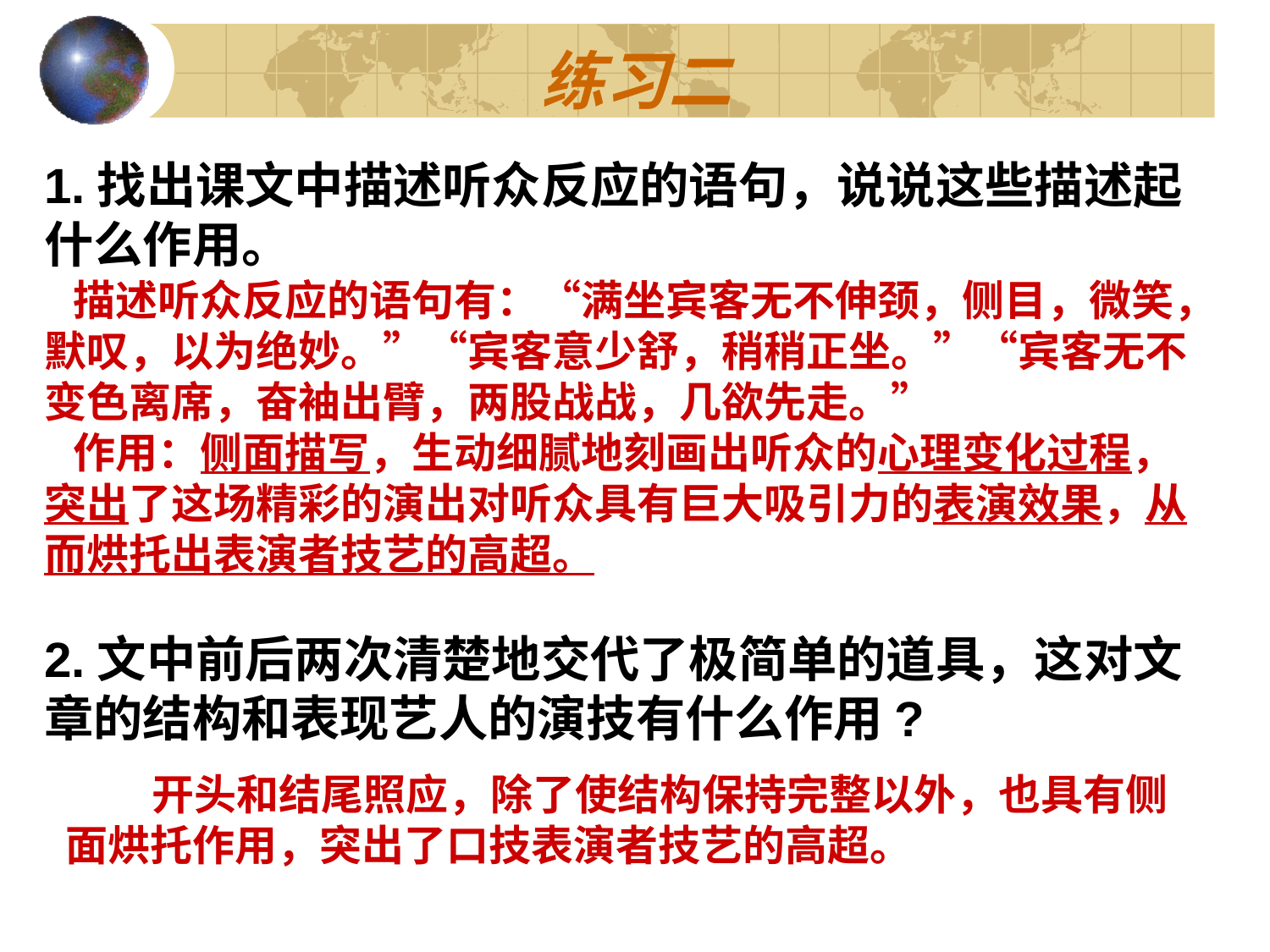

# 练习二
1.找出课文中描述听众反应的语句，说说这些描述起什么作用。

2.文中前后两次清楚地交代了极简单的道具，这对文章的结构和表现艺人的演技有什么作用?

  描述听众反应的语句有：“满坐宾客无不伸颈，侧目，微笑，默叹，以为绝妙。”“宾客意少舒，稍稍正坐。”“宾客无不变色离席，奋袖出臂，两股战战，几欲先走。”
  作用：侧面描写，生动细腻地刻画出听众的心理变化过程，突出了这场精彩的演出对听众具有巨大吸引力的表演效果，从而烘托出表演者技艺的高超。
        开头和结尾照应，除了使结构保持完整以外，也具有侧面烘托作用，突出了口技表演者技艺的高超。